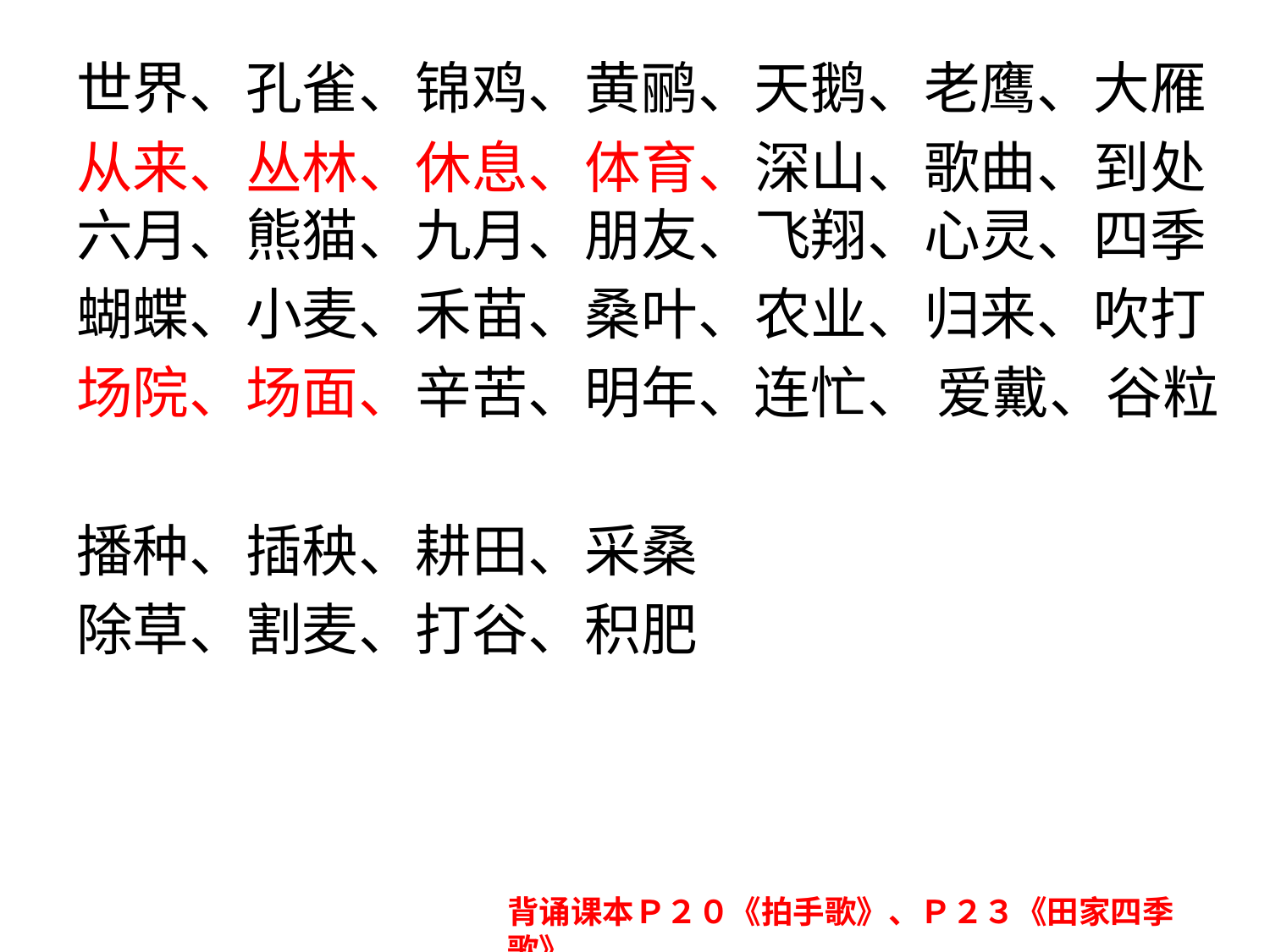

世界、孔雀、锦鸡、黄鹂、天鹅、老鹰、大雁
从来、丛林、休息、体育、深山、歌曲、到处六月、熊猫、九月、朋友、飞翔、心灵、四季
蝴蝶、小麦、禾苗、桑叶、农业、归来、吹打
场院、场面、辛苦、明年、连忙、 爱戴、谷粒

播种、插秧、耕田、采桑
除草、割麦、打谷、积肥

背诵课本Ｐ２０《拍手歌》、Ｐ２３《田家四季歌》